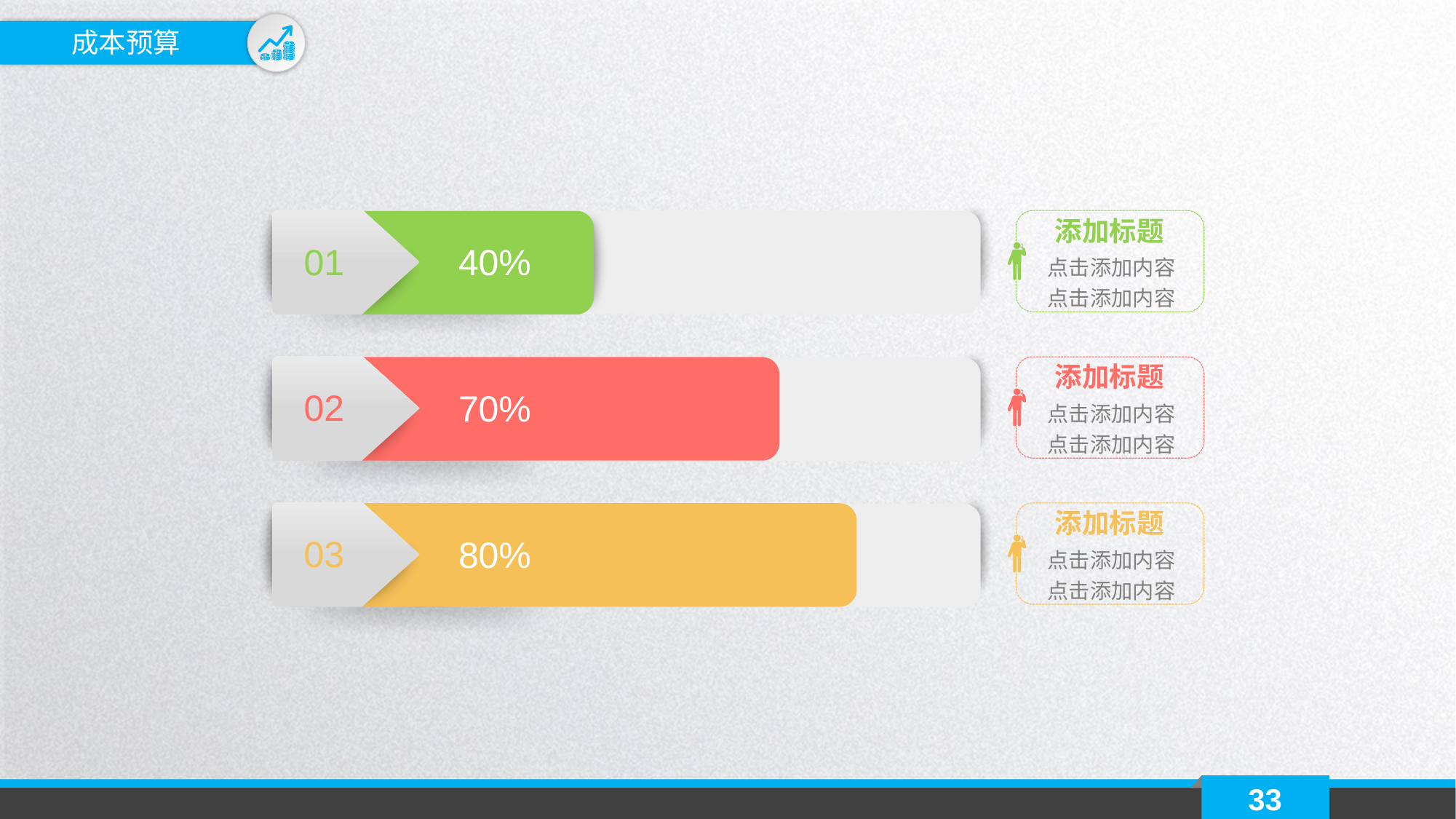

成本预算

添加标题
点击添加内容点击添加内容

01
40%

添加标题
点击添加内容点击添加内容

02
70%

添加标题
点击添加内容点击添加内容

03
80%

33

延时符